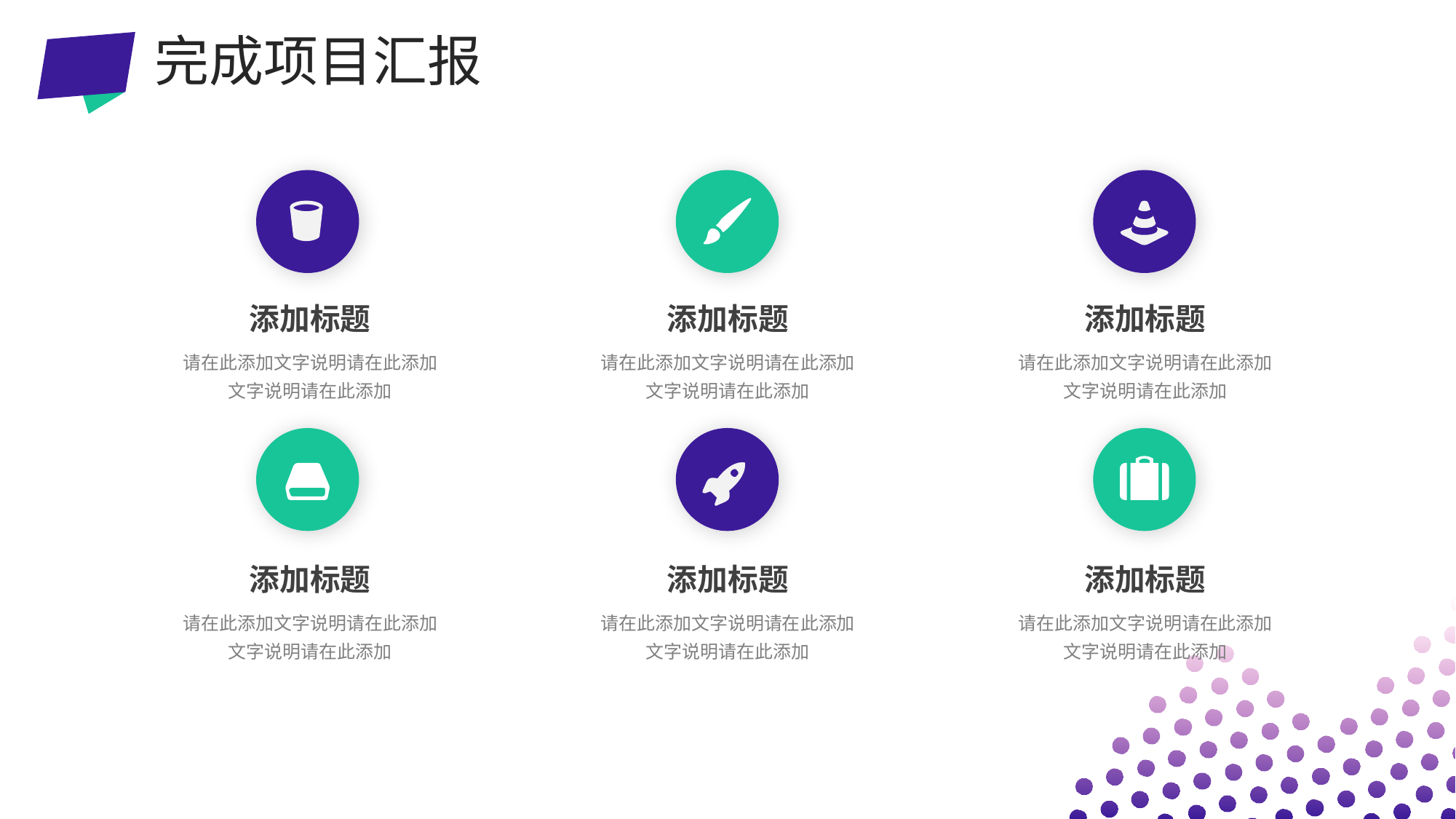

完成项目汇报

添加标题
添加标题
添加标题
请在此添加文字说明请在此添加文字说明请在此添加

请在此添加文字说明请在此添加文字说明请在此添加

请在此添加文字说明请在此添加文字说明请在此添加

添加标题
添加标题
添加标题
请在此添加文字说明请在此添加文字说明请在此添加

请在此添加文字说明请在此添加文字说明请在此添加

请在此添加文字说明请在此添加文字说明请在此添加